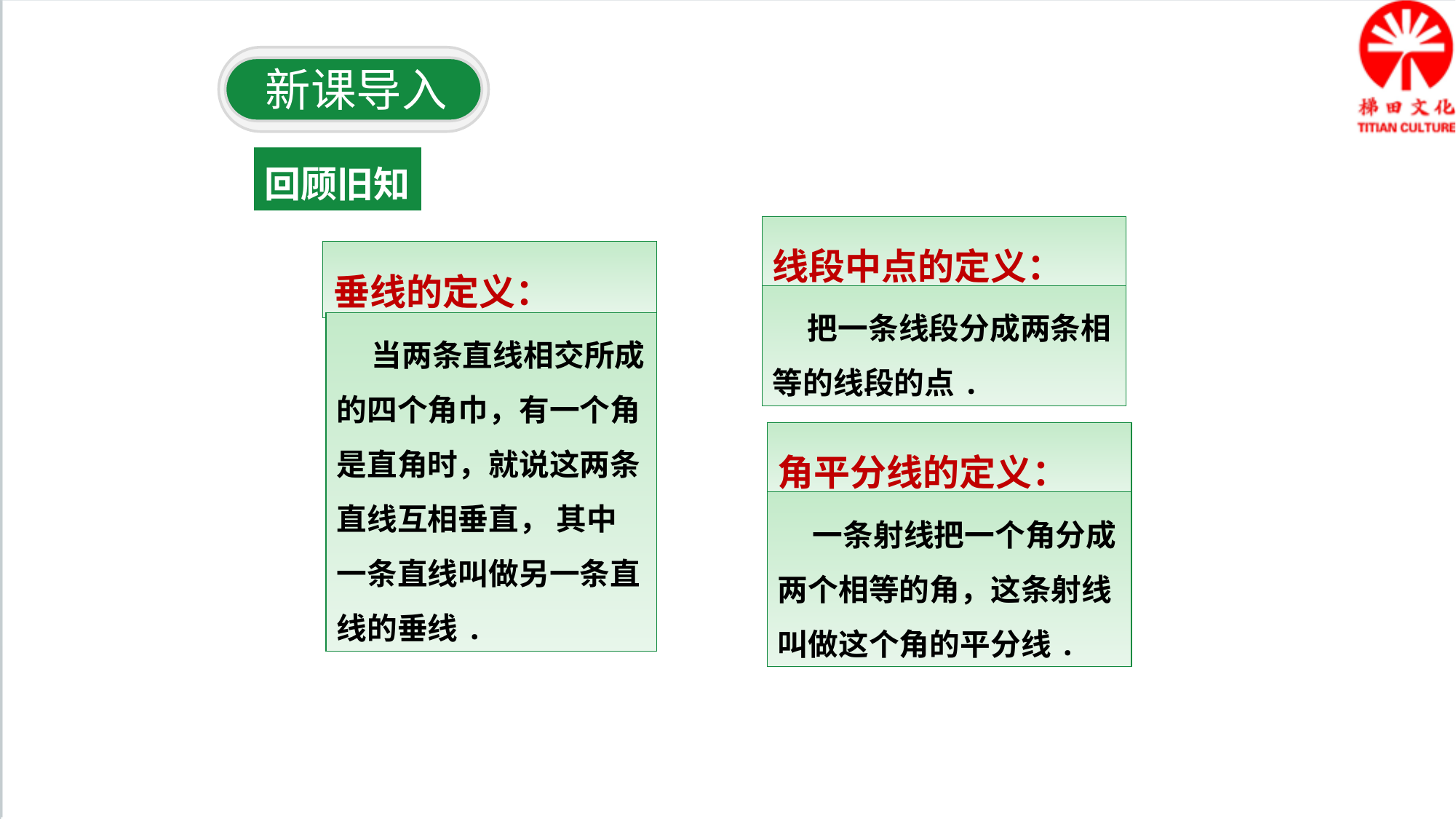

新课导入
回顾旧知
线段中点的定义：
垂线的定义：
    把一条线段分成两条相等的线段的点.
    当两条直线相交所成的四个角巾，有一个角是直角时，就说这两条直线互相垂直， 其中一条直线叫做另一条直线的垂线.
角平分线的定义：
    一条射线把一个角分成两个相等的角，这条射线叫做这个角的平分线.